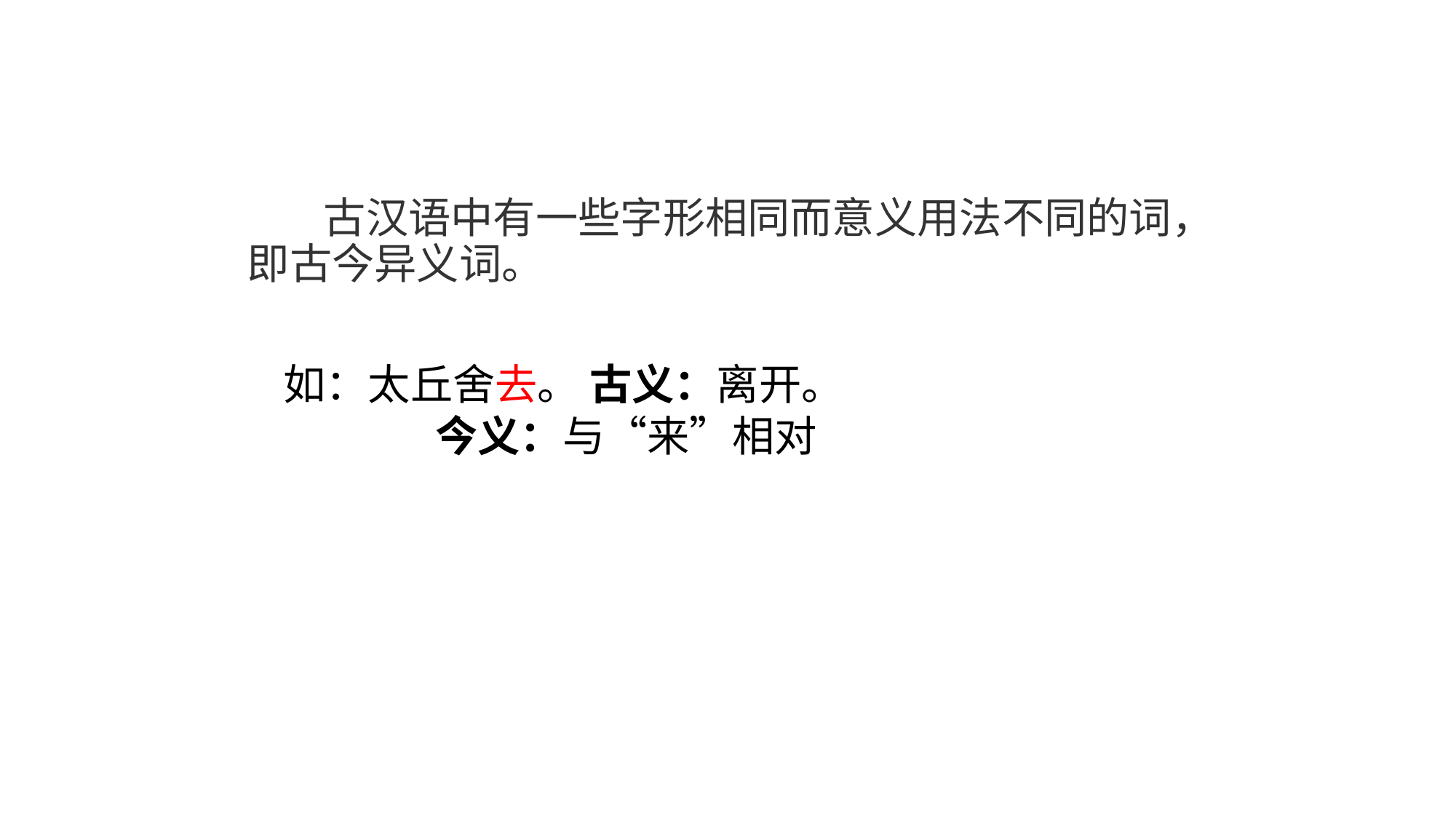

古汉语中有一些字形相同而意义用法不同的词，即古今异义词。
如：太丘舍去。 古义：离开。
               今义：与“来”相对